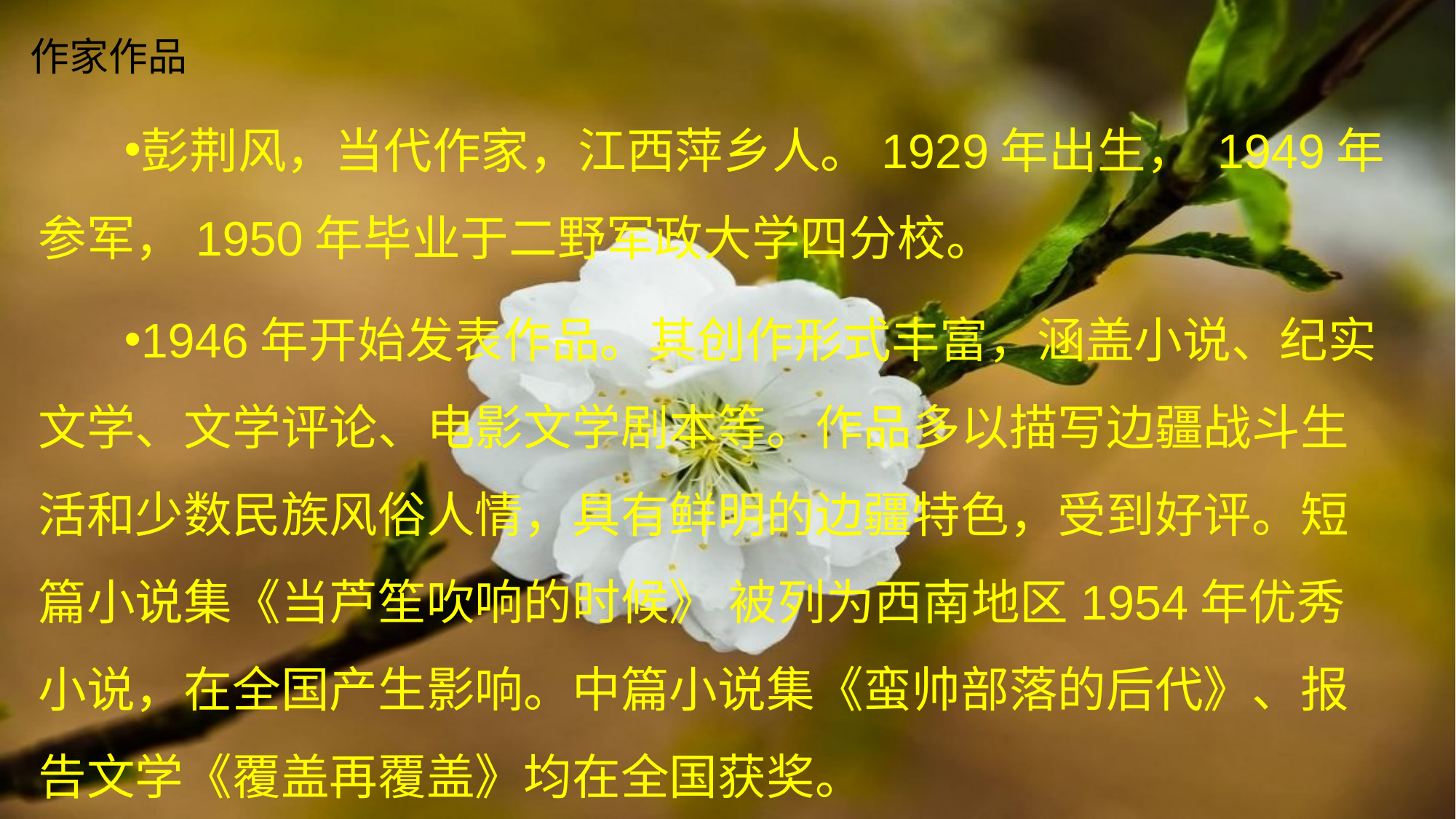

# 作家作品
彭荆风，当代作家，江西萍乡人。1929年出生， 1949年参军，1950年毕业于二野军政大学四分校。
1946年开始发表作品。其创作形式丰富，涵盖小说、纪实文学、文学评论、电影文学剧本等。作品多以描写边疆战斗生活和少数民族风俗人情，具有鲜明的边疆特色，受到好评。短篇小说集《当芦笙吹响的时候》 被列为西南地区1954年优秀小说，在全国产生影响。中篇小说集《蛮帅部落的后代》、报告文学《覆盖再覆盖》均在全国获奖。